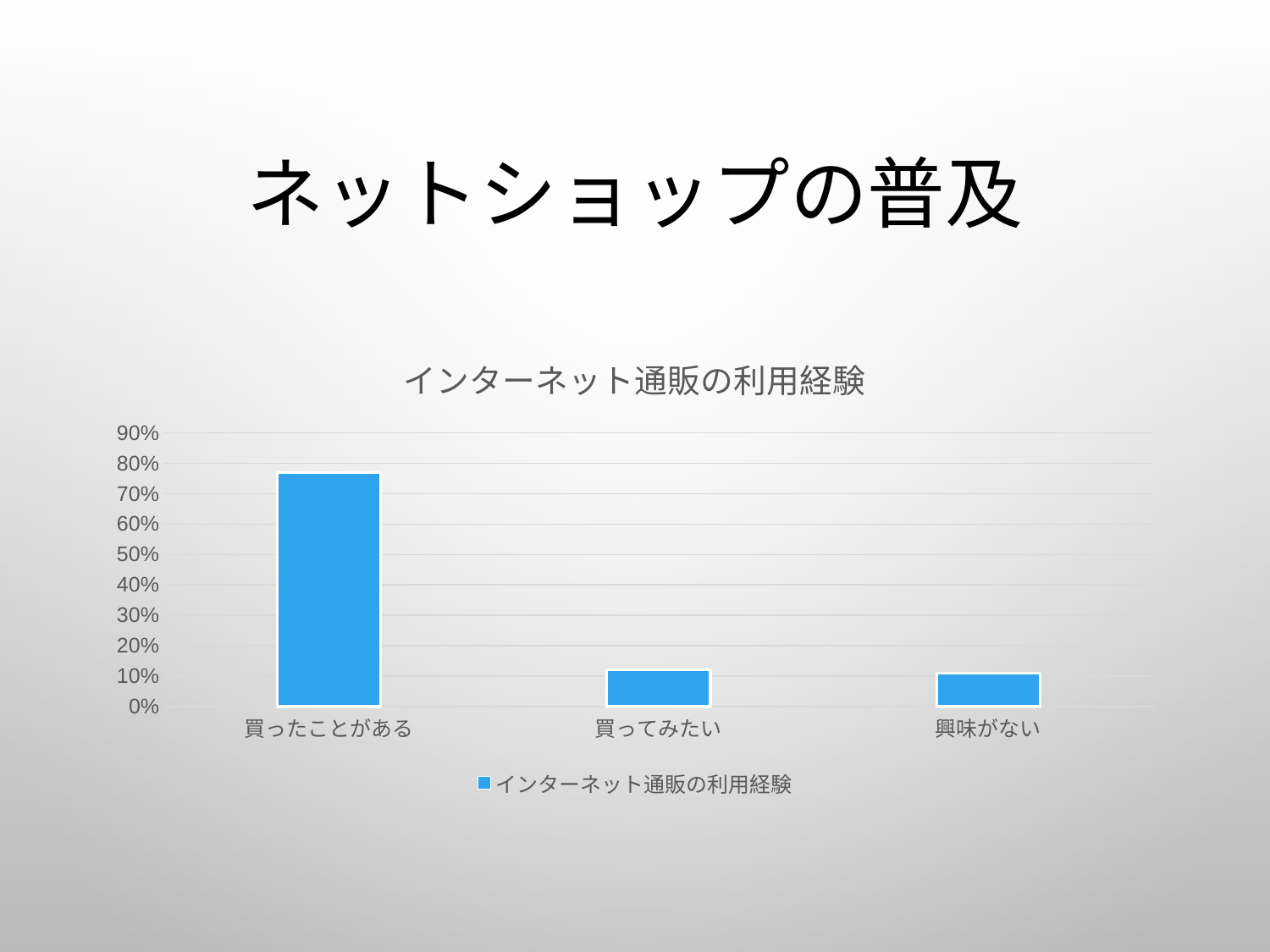

# ネットショップの普及

### Chart:

| Category | インターネット通販の利用経験 |
|---|---|
| 買ったことがある | 0.77 |
| 買ってみたい | 0.12 |
| 興味がない | 0.11 |